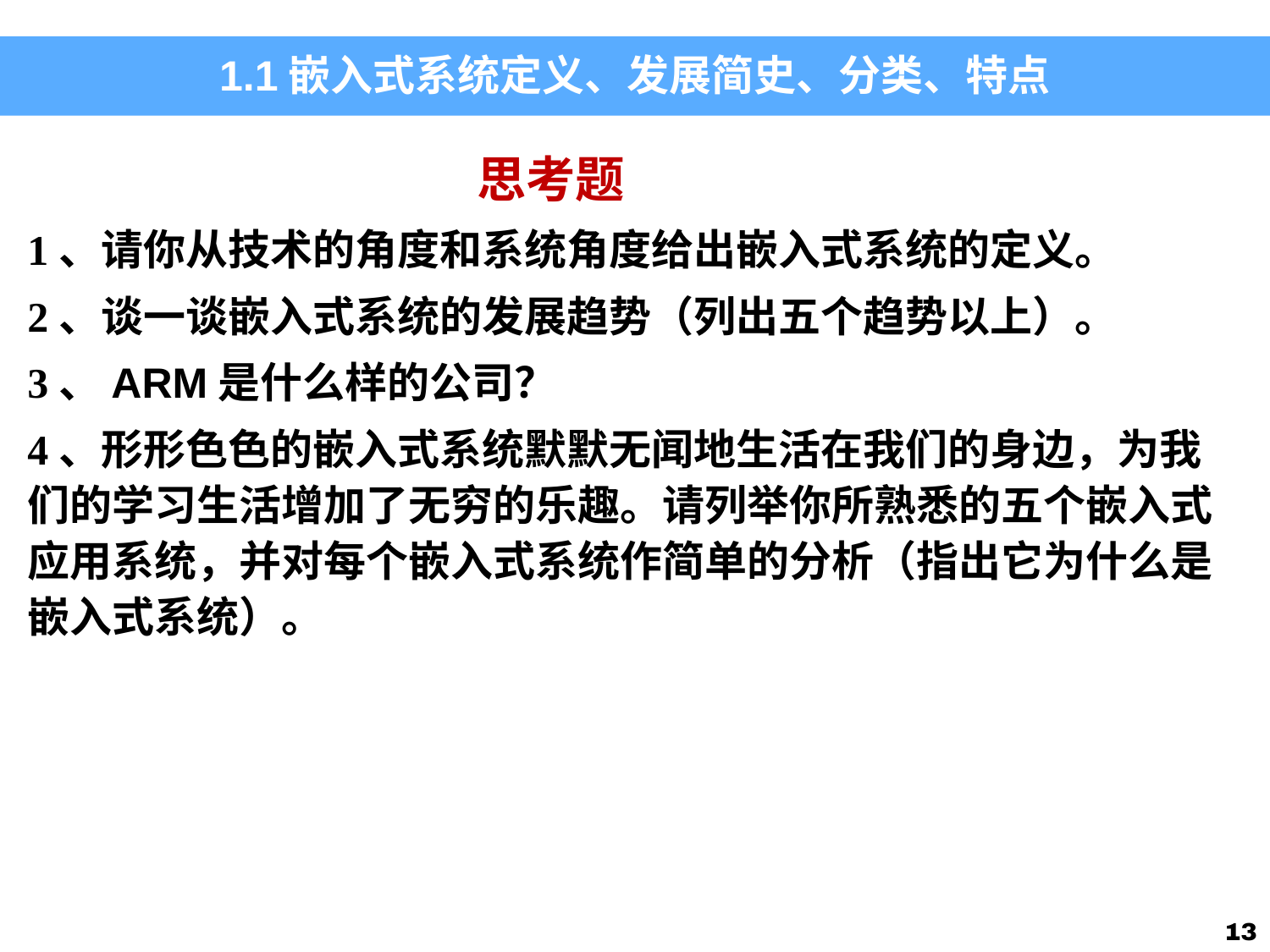

1.1嵌入式系统定义、发展简史、分类、特点
                                       思考题
1、请你从技术的角度和系统角度给出嵌入式系统的定义。
2、谈一谈嵌入式系统的发展趋势（列出五个趋势以上）。
3、ARM是什么样的公司？
4、形形色色的嵌入式系统默默无闻地生活在我们的身边，为我们的学习生活增加了无穷的乐趣。请列举你所熟悉的五个嵌入式应用系统，并对每个嵌入式系统作简单的分析（指出它为什么是嵌入式系统）。
13